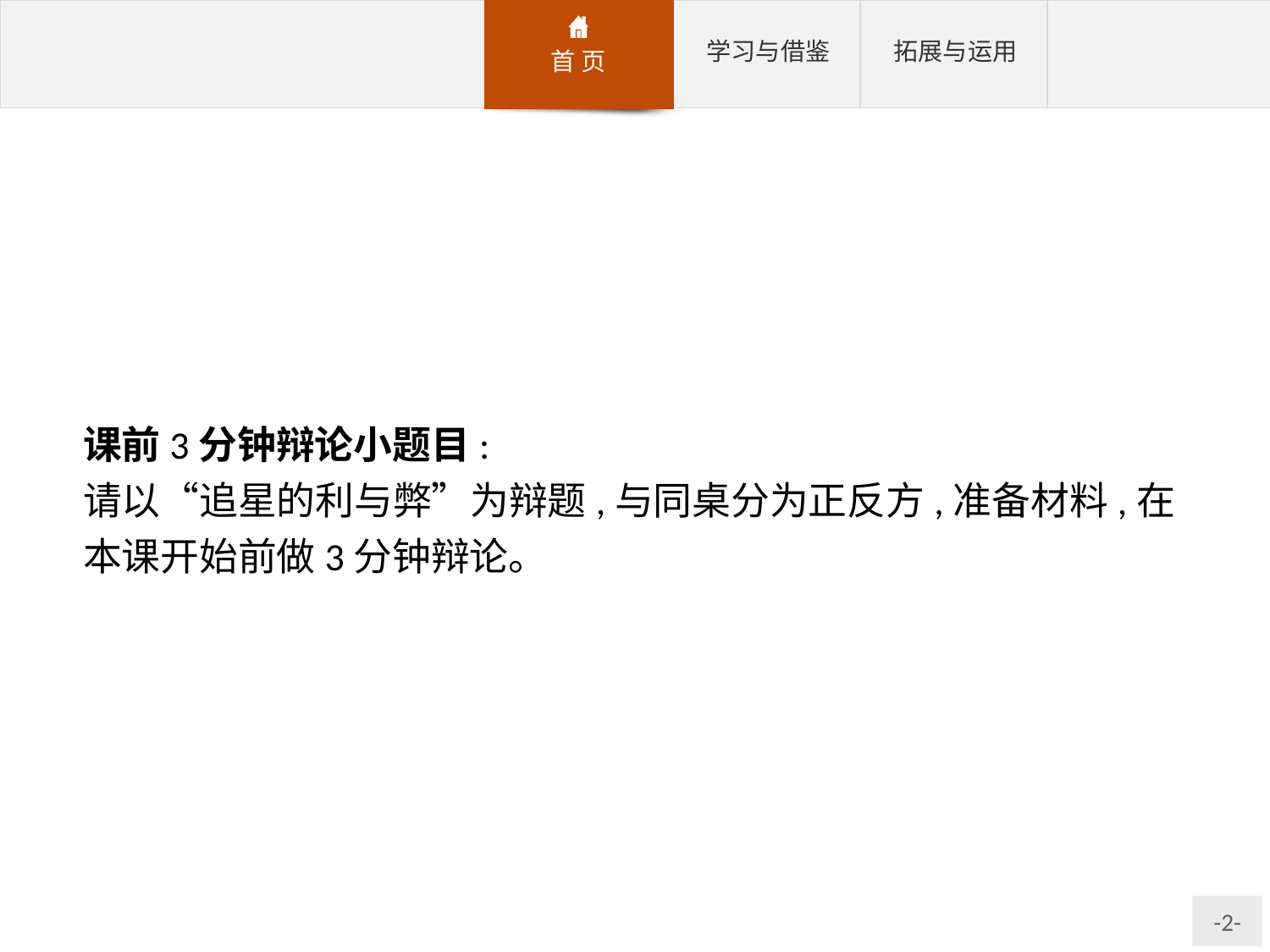

课前3分钟辩论小题目:
请以“追星的利与弊”为辩题,与同桌分为正反方,准备材料,在本课开始前做3分钟辩论。